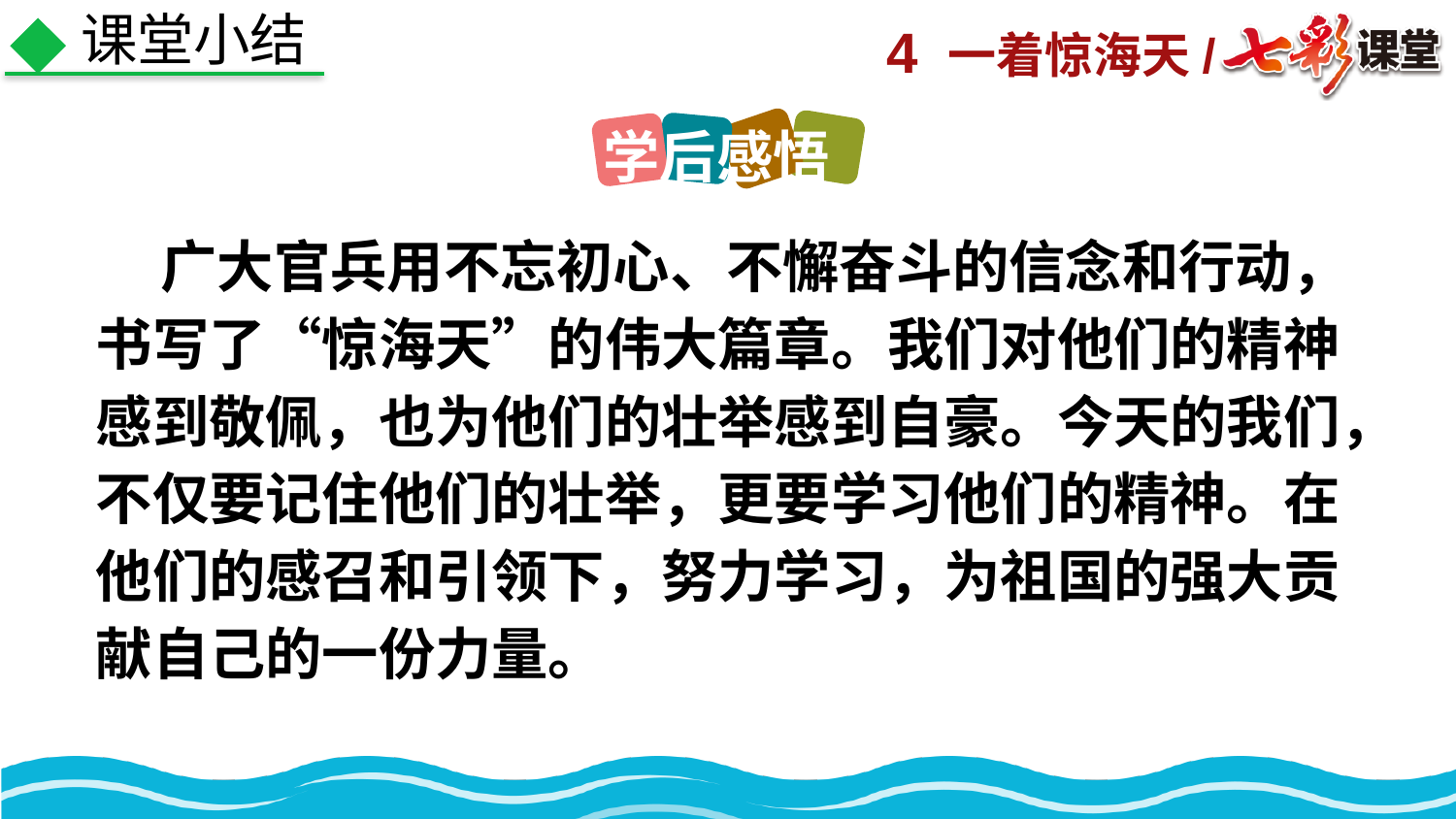

课堂小结

学后感悟

    广大官兵用不忘初心、不懈奋斗的信念和行动，书写了“惊海天”的伟大篇章。我们对他们的精神感到敬佩，也为他们的壮举感到自豪。今天的我们，不仅要记住他们的壮举，更要学习他们的精神。在他们的感召和引领下，努力学习，为祖国的强大贡献自己的一份力量。